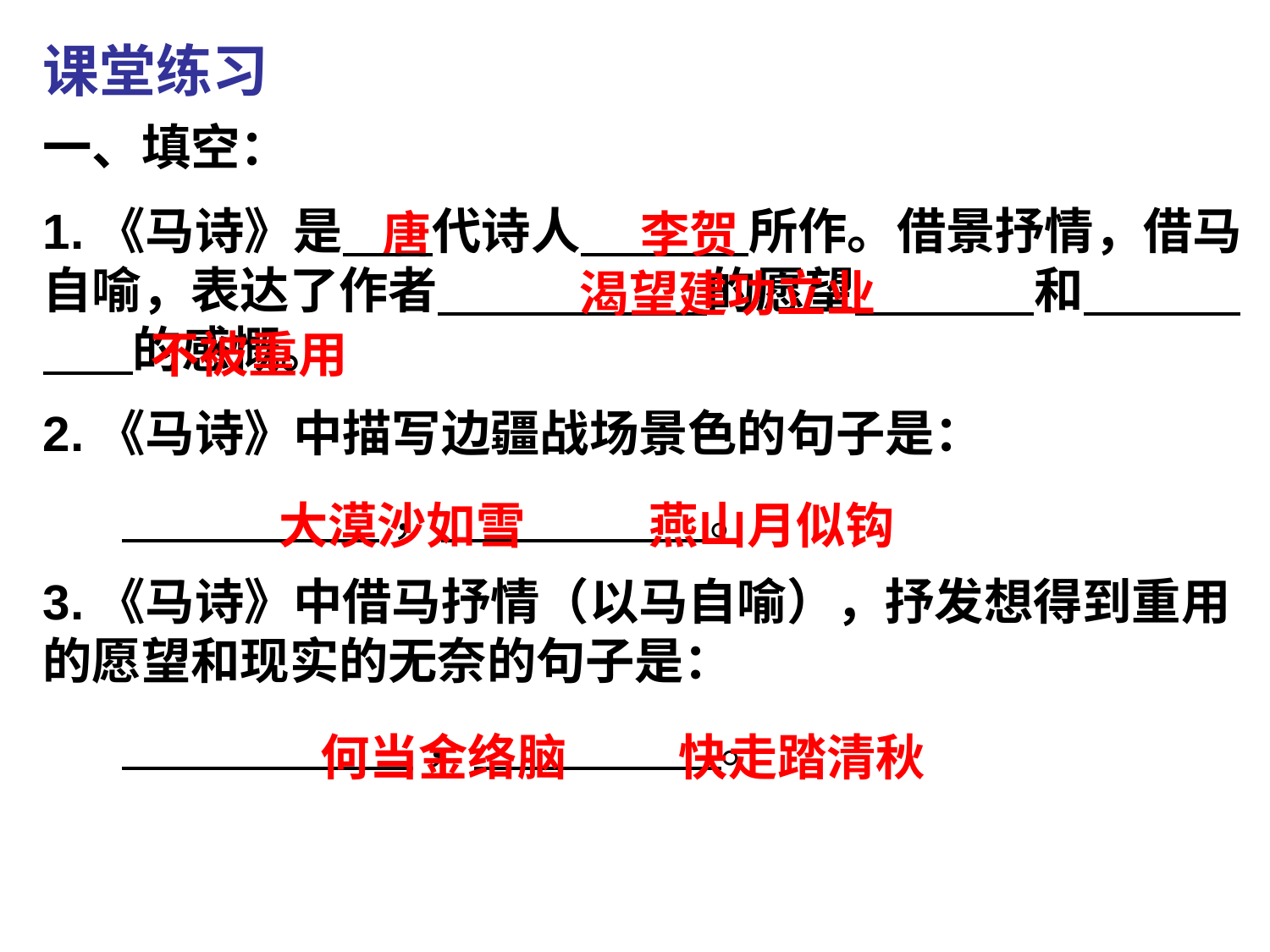

课堂练习

一、填空：
1.《马诗》是        代诗人               所作。借景抒情，借马自喻，表达了作者                        的愿望                和                       的感慨。
2.《马诗》中描写边疆战场景色的句子是：
                              ，                        。
3.《马诗》中借马抒情（以马自喻），抒发想得到重用的愿望和现实的无奈的句子是：
                                 ，                      。

唐
李贺
渴望建功立业
不被重用
大漠沙如雪           燕山月似钩
何当金络脑          快走踏清秋